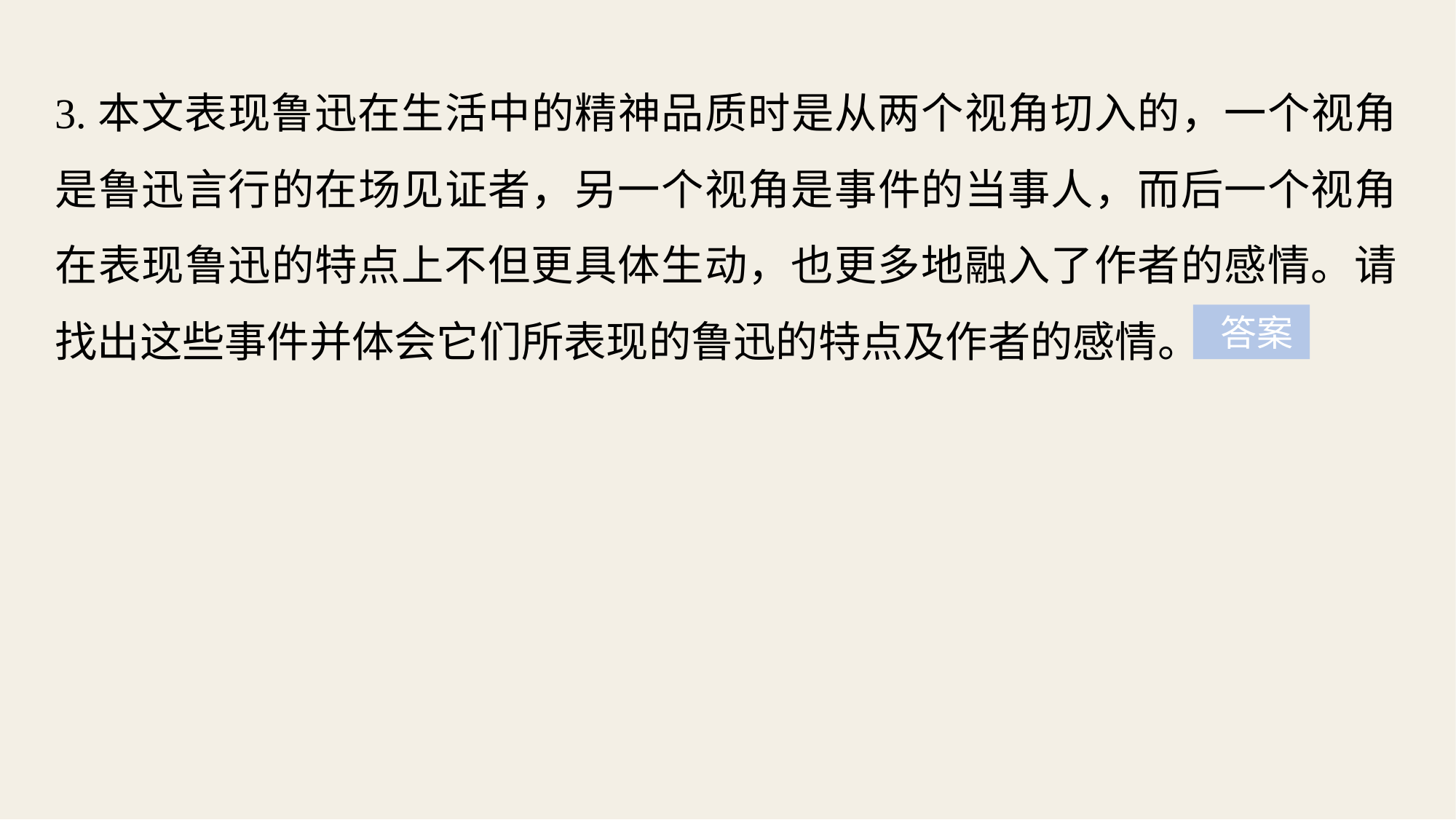

3.本文表现鲁迅在生活中的精神品质时是从两个视角切入的，一个视角是鲁迅言行的在场见证者，另一个视角是事件的当事人，而后一个视角在表现鲁迅的特点上不但更具体生动，也更多地融入了作者的感情。请找出这些事件并体会它们所表现的鲁迅的特点及作者的感情。
 答案